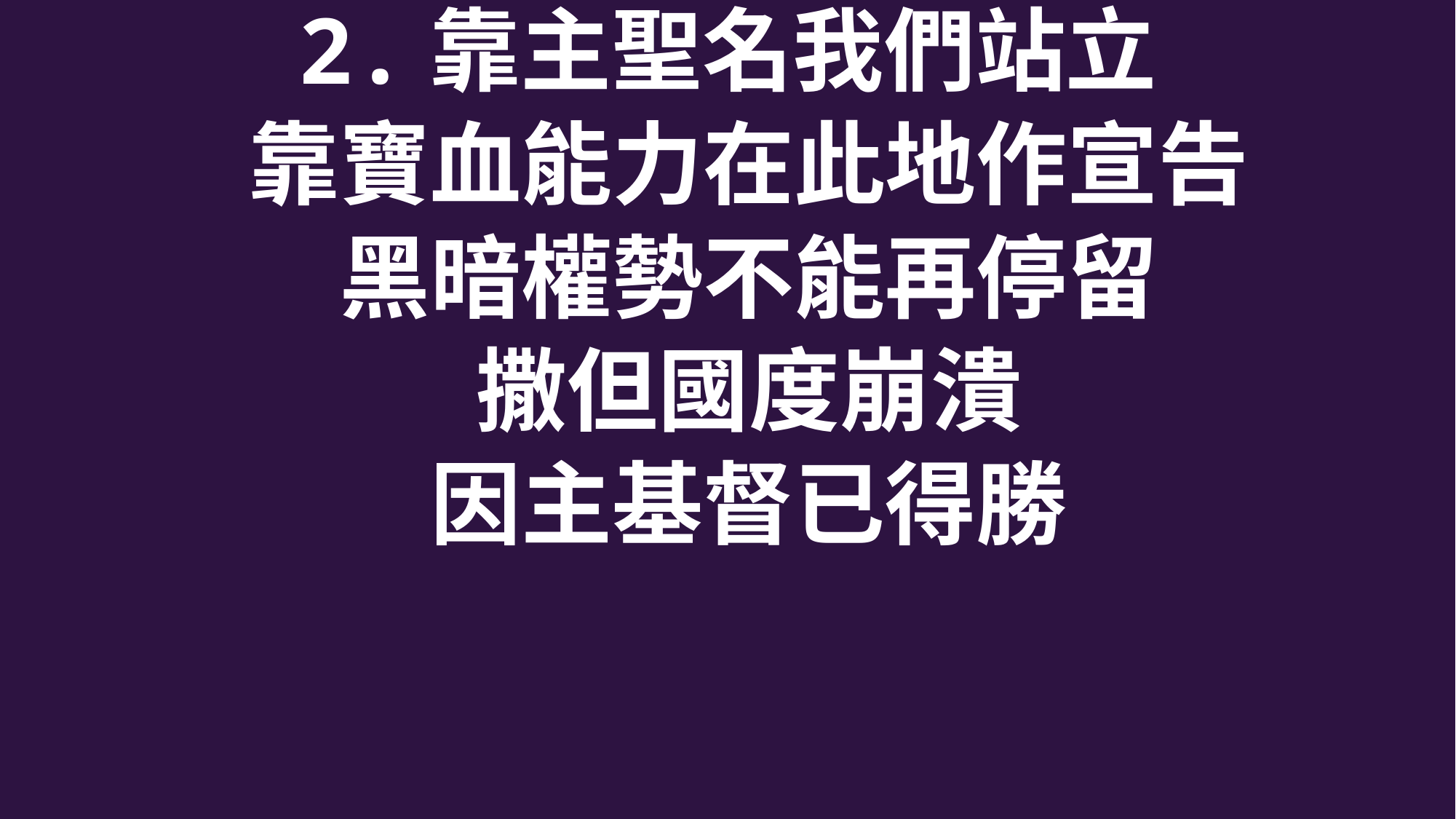

2.靠主聖名我們站立
 靠寶血能力在此地作宣告
 黑暗權勢不能再停留
 撒但國度崩潰
 因主基督已得勝